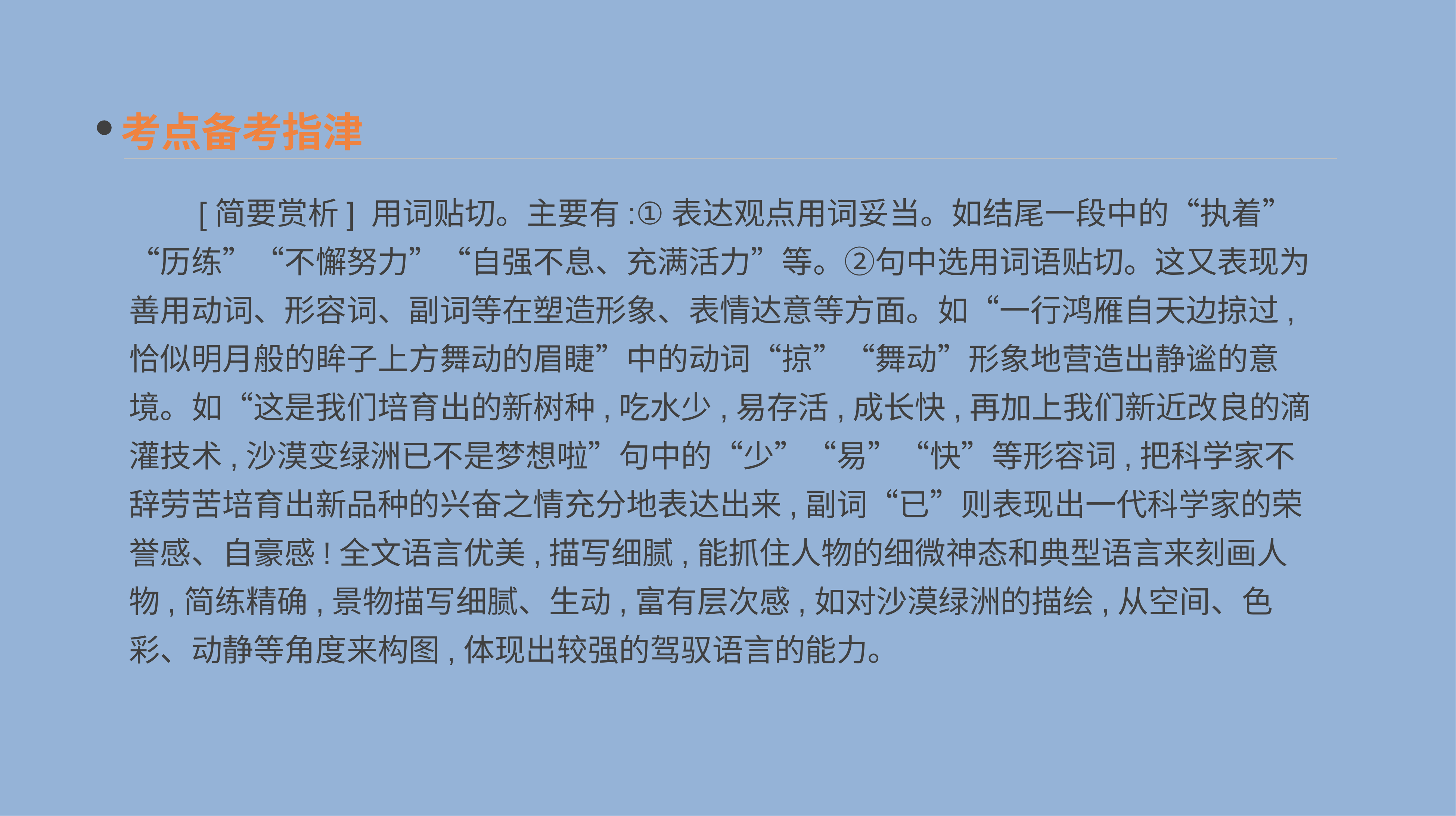

考点备考指津

　　[简要赏析] 用词贴切。主要有:①表达观点用词妥当。如结尾一段中的“执着”“历练”“不懈努力”“自强不息、充满活力”等。②句中选用词语贴切。这又表现为善用动词、形容词、副词等在塑造形象、表情达意等方面。如“一行鸿雁自天边掠过,恰似明月般的眸子上方舞动的眉睫”中的动词“掠”“舞动”形象地营造出静谧的意境。如“这是我们培育出的新树种,吃水少,易存活,成长快,再加上我们新近改良的滴灌技术,沙漠变绿洲已不是梦想啦”句中的“少”“易”“快”等形容词,把科学家不辞劳苦培育出新品种的兴奋之情充分地表达出来,副词“已”则表现出一代科学家的荣誉感、自豪感!全文语言优美,描写细腻,能抓住人物的细微神态和典型语言来刻画人物,简练精确,景物描写细腻、生动,富有层次感,如对沙漠绿洲的描绘,从空间、色彩、动静等角度来构图,体现出较强的驾驭语言的能力。